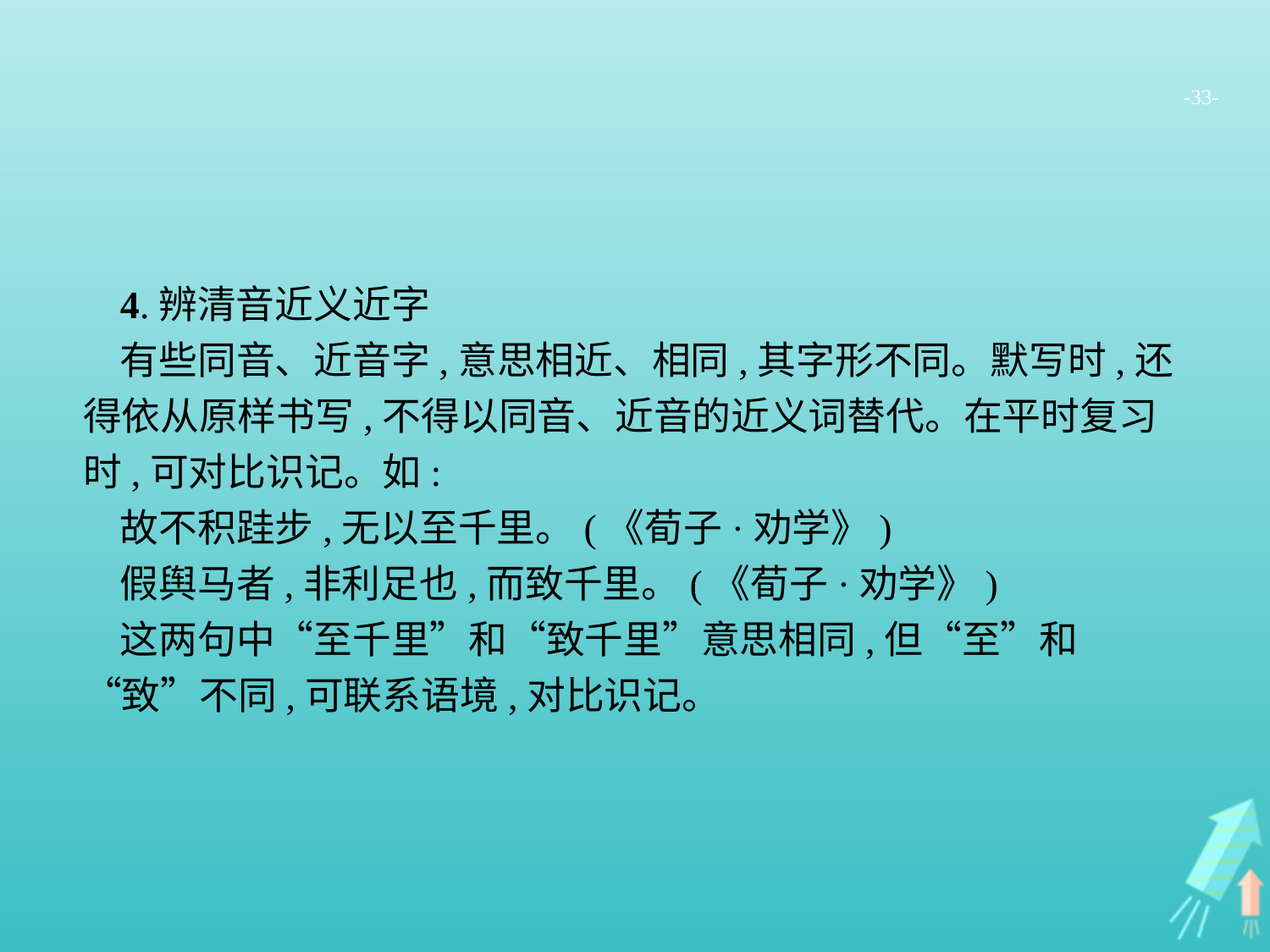

-33-
4.辨清音近义近字
有些同音、近音字,意思相近、相同,其字形不同。默写时,还得依从原样书写,不得以同音、近音的近义词替代。在平时复习时,可对比识记。如:
故不积跬步,无以至千里。(《荀子·劝学》)
假舆马者,非利足也,而致千里。(《荀子·劝学》)
这两句中“至千里”和“致千里”意思相同,但“至”和“致”不同,可联系语境,对比识记。